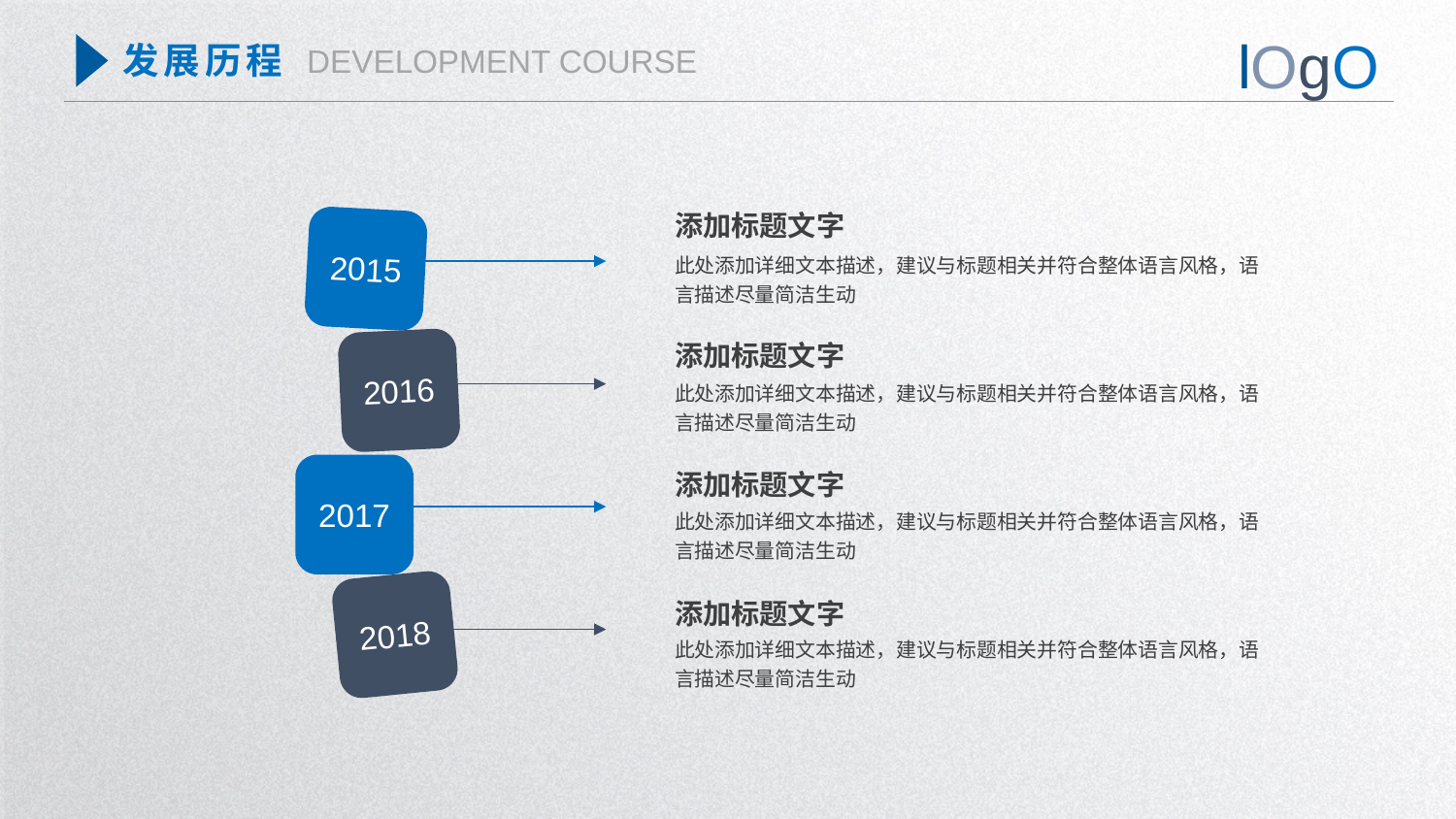

lOgO
发展历程
DEVELOPMENT COURSE

添加标题文字
此处添加详细文本描述，建议与标题相关并符合整体语言风格，语言描述尽量简洁生动
2015
添加标题文字
此处添加详细文本描述，建议与标题相关并符合整体语言风格，语言描述尽量简洁生动
2016
添加标题文字
此处添加详细文本描述，建议与标题相关并符合整体语言风格，语言描述尽量简洁生动
2017
2018
添加标题文字
此处添加详细文本描述，建议与标题相关并符合整体语言风格，语言描述尽量简洁生动